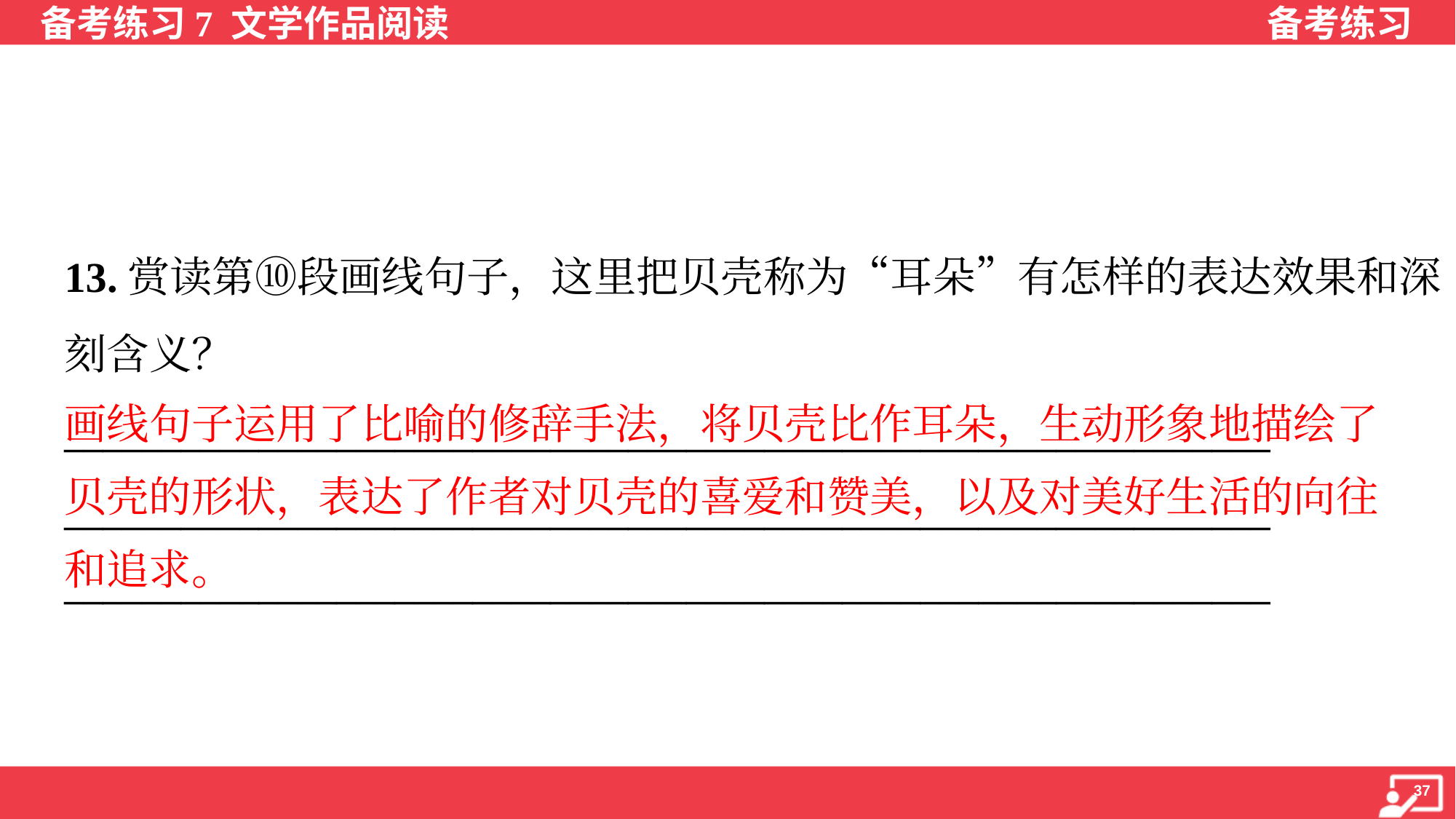

13.赏读第⑩段画线句子，这里把贝壳称为“耳朵”有怎样的表达效果和深
刻含义？
______________________________________________________________
______________________________________________________________
______________________________________________________________
画线句子运用了比喻的修辞手法，将贝壳比作耳朵，生动形象地描绘了
贝壳的形状，表达了作者对贝壳的喜爱和赞美，以及对美好生活的向往
和追求。